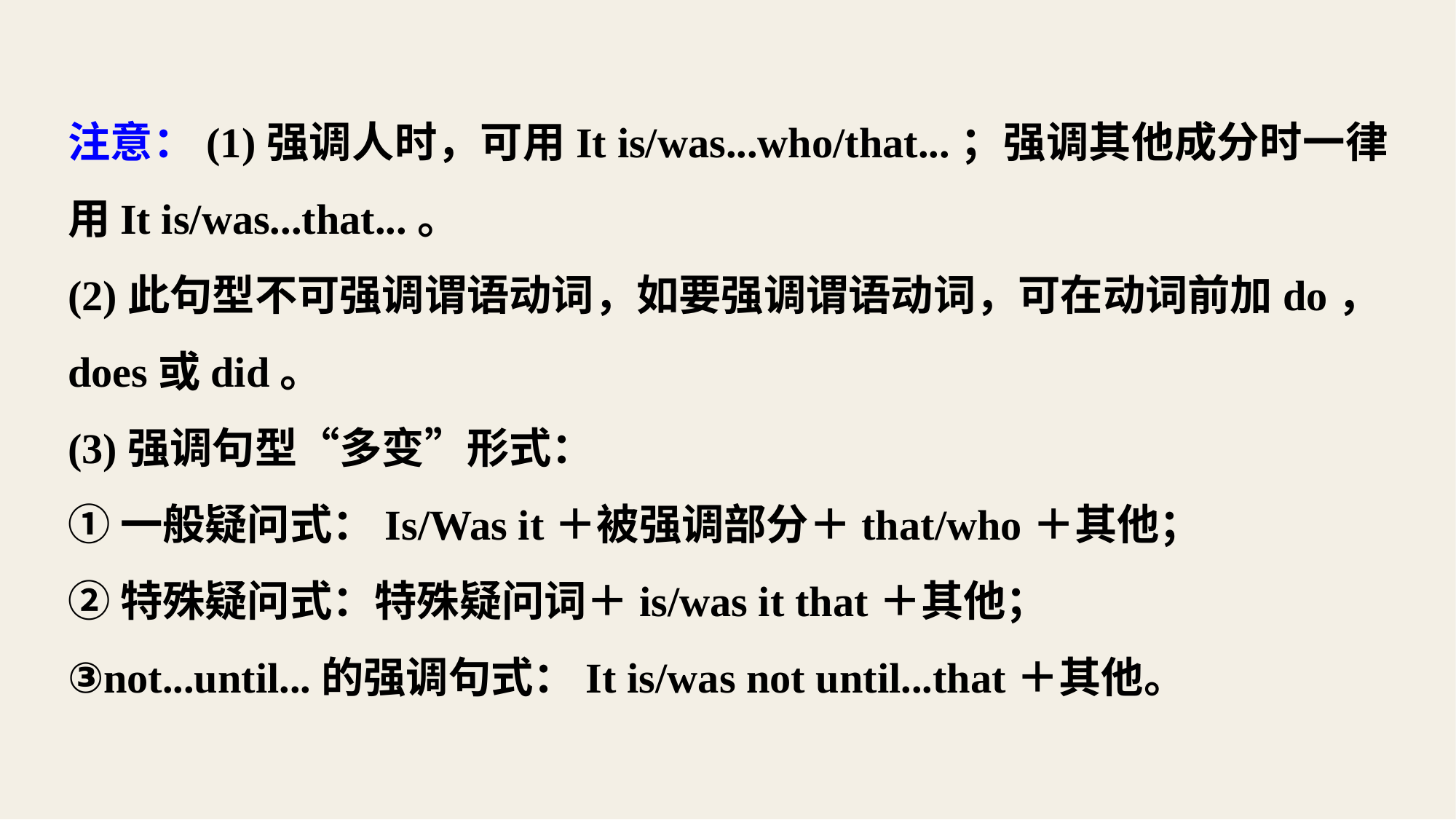

注意：(1)强调人时，可用It is/was...who/that...；强调其他成分时一律用It is/was...that...。
(2)此句型不可强调谓语动词，如要强调谓语动词，可在动词前加do，does或did。
(3)强调句型“多变”形式：
①一般疑问式：Is/Was it＋被强调部分＋that/who＋其他；
②特殊疑问式：特殊疑问词＋is/was it that＋其他；
③not...until...的强调句式：It is/was not until...that＋其他。